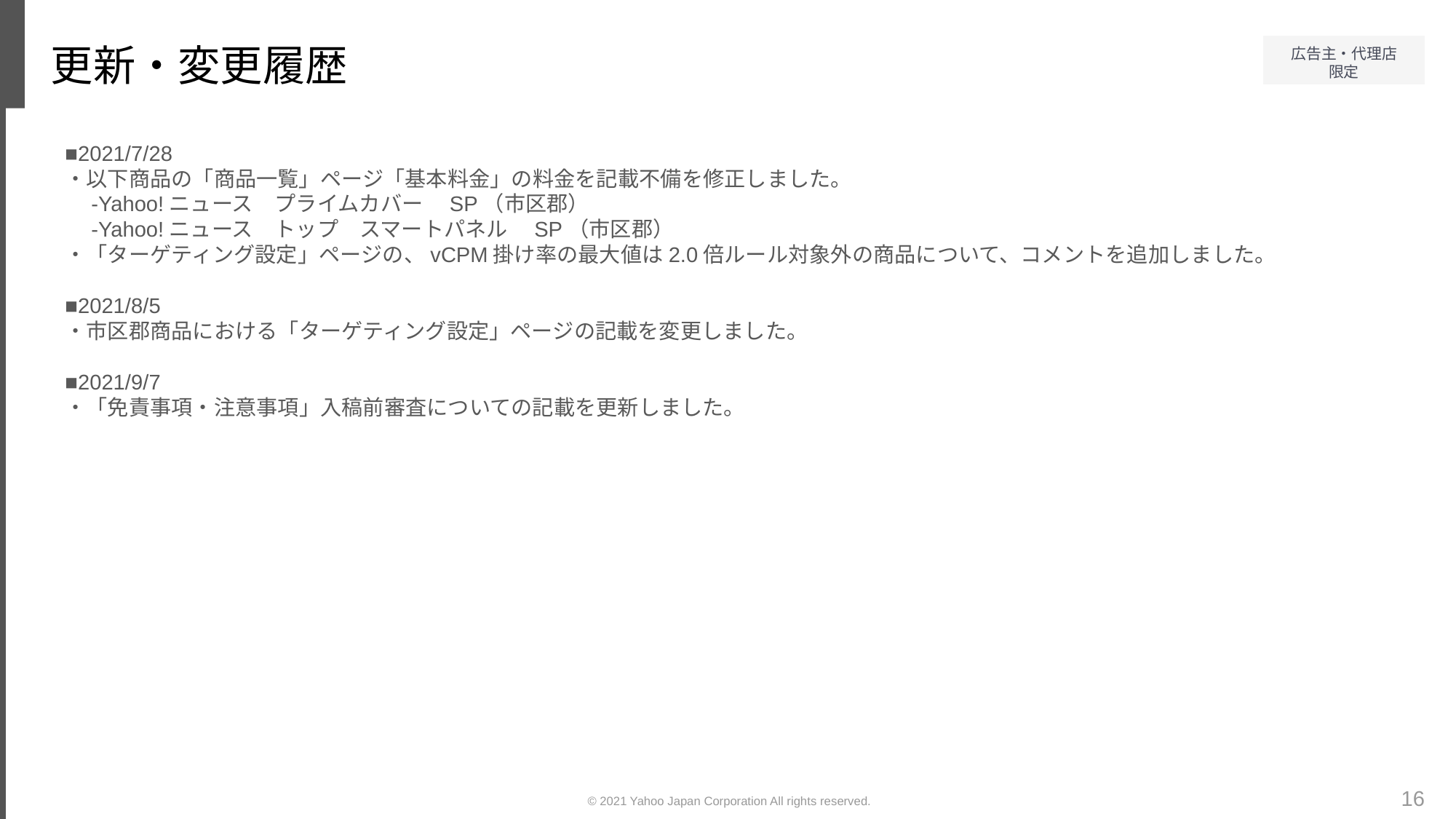

更新・変更履歴
■2021/7/28
・以下商品の「商品一覧」ページ「基本料金」の料金を記載不備を修正しました。
　-Yahoo!ニュース　プライムカバー　SP（市区郡）
　-Yahoo!ニュース　トップ　スマートパネル　SP（市区郡）
・「ターゲティング設定」ページの、vCPM掛け率の最大値は2.0倍ルール対象外の商品について、コメントを追加しました。

■2021/8/5
・市区郡商品における「ターゲティング設定」ページの記載を変更しました。

■2021/9/7
・「免責事項・注意事項」入稿前審査についての記載を更新しました。

16